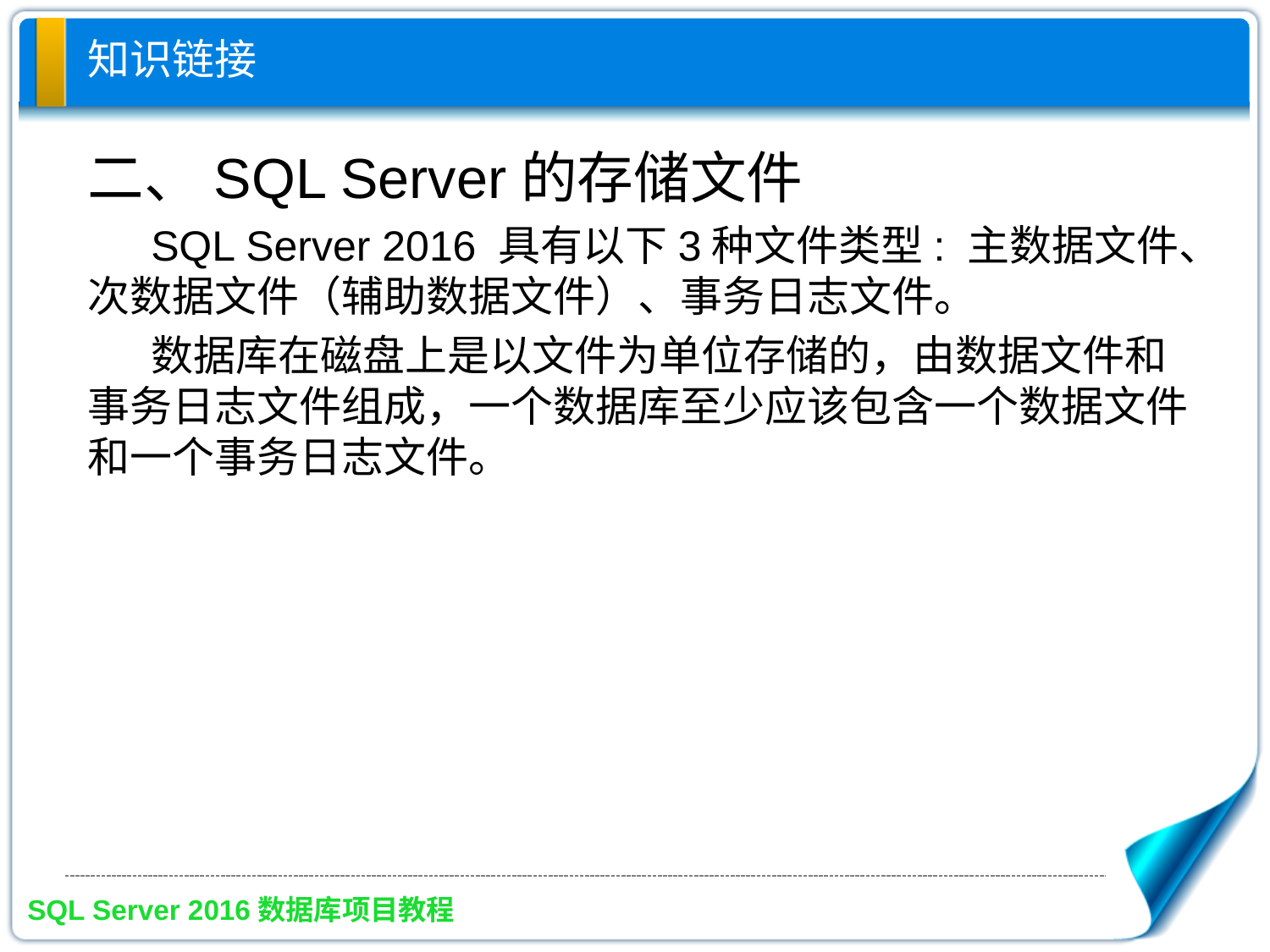

# 知识链接
二、SQL Server的存储文件
SQL Server 2016 具有以下3种文件类型: 主数据文件、次数据文件（辅助数据文件）、事务日志文件。
数据库在磁盘上是以文件为单位存储的，由数据文件和事务日志文件组成，一个数据库至少应该包含一个数据文件和一个事务日志文件。